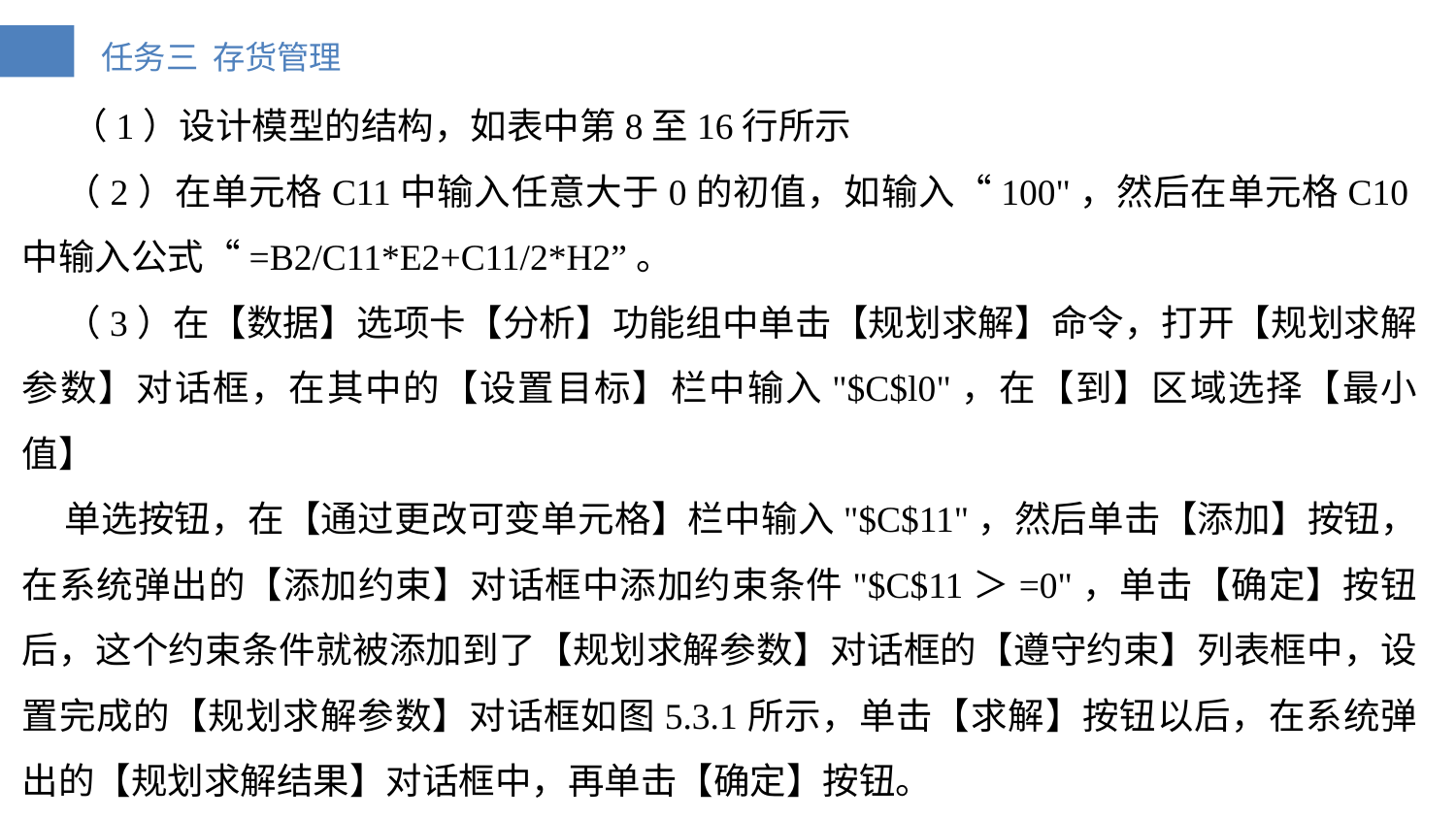

（1）设计模型的结构，如表中第8至16行所示
（2）在单元格C11中输入任意大于0的初值，如输入“100"，然后在单元格C10中输入公式“=B2/C11*E2+C11/2*H2”。
（3）在【数据】选项卡【分析】功能组中单击【规划求解】命令，打开【规划求解参数】对话框，在其中的【设置目标】栏中输入"$C$l0"，在【到】区域选择【最小值】
单选按钮，在【通过更改可变单元格】栏中输入"$C$11"，然后单击【添加】按钮，在系统弹出的【添加约束】对话框中添加约束条件"$C$11＞=0"，单击【确定】按钮后，这个约束条件就被添加到了【规划求解参数】对话框的【遵守约束】列表框中，设置完成的【规划求解参数】对话框如图5.3.1所示，单击【求解】按钮以后，在系统弹出的【规划求解结果】对话框中，再单击【确定】按钮。